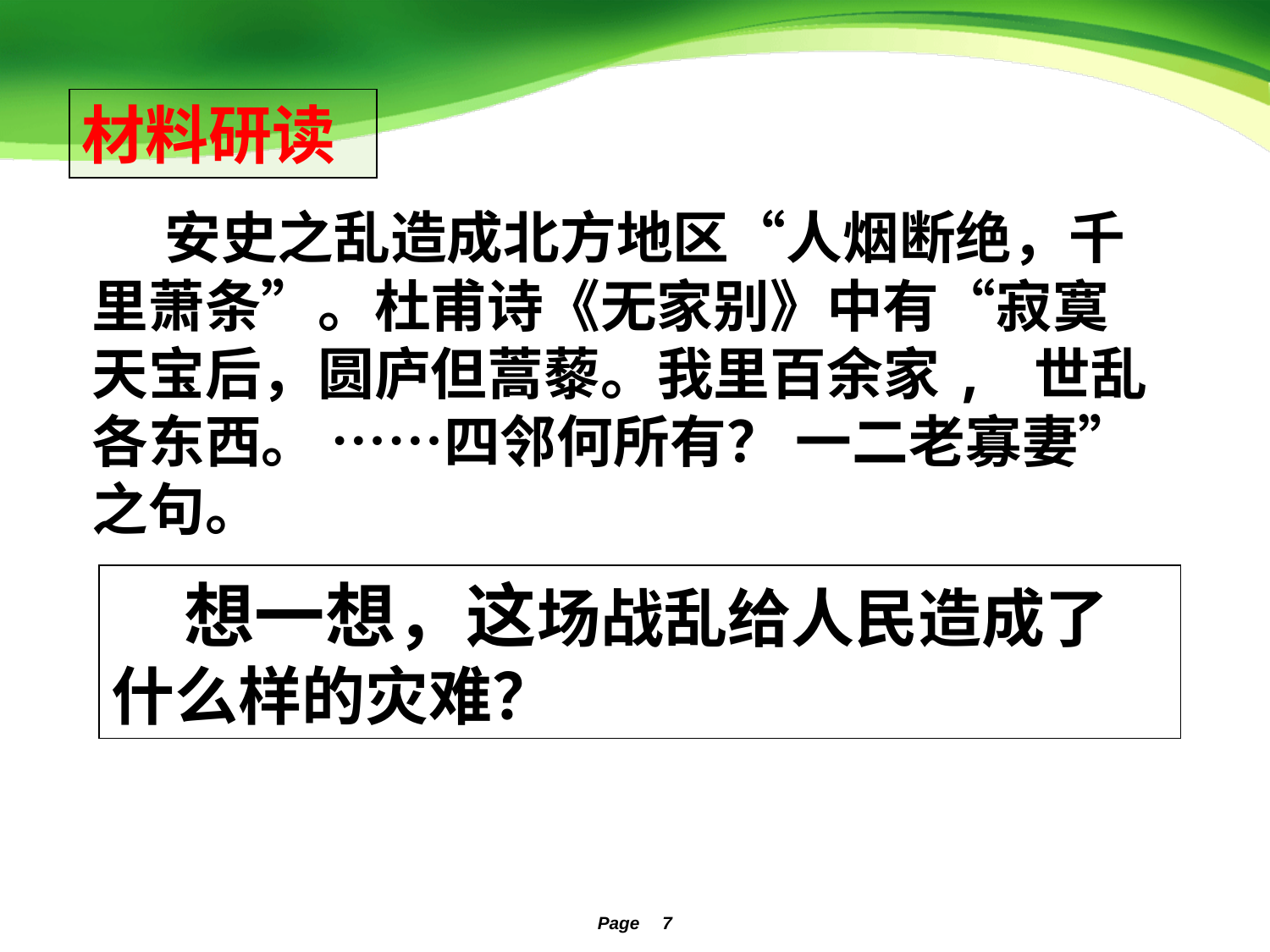

材料研读
    安史之乱造成北方地区“人烟断绝，千里萧条”。杜甫诗《无家别》中有“寂寞天宝后，圆庐但蒿藜。我里百余家, 世乱各东西。 ……四邻何所有？ 一二老寡妻”之句。
    想一想，这场战乱给人民造成了什么样的灾难？